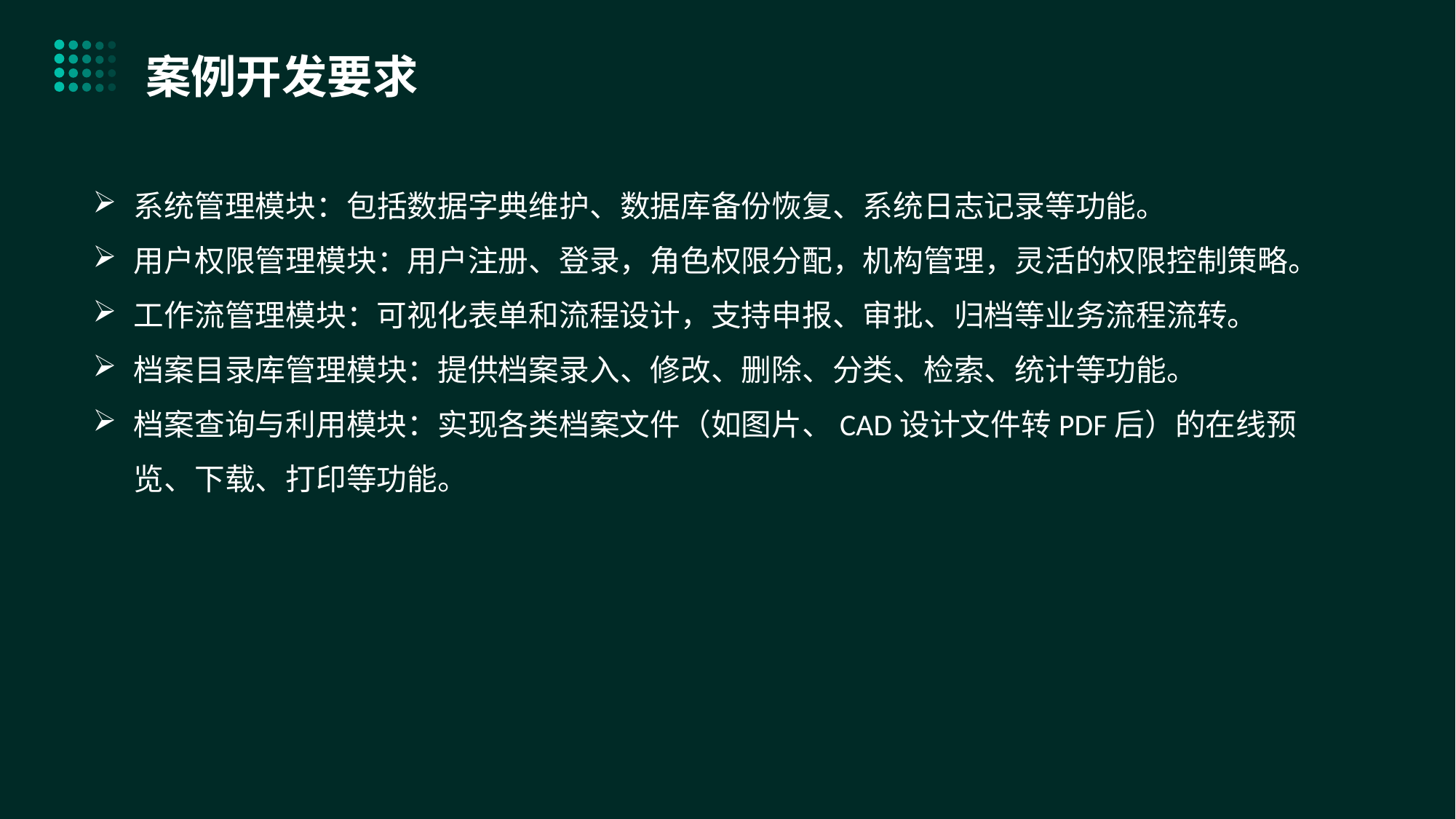

案例开发要求

系统管理模块：包括数据字典维护、数据库备份恢复、系统日志记录等功能。
用户权限管理模块：用户注册、登录，角色权限分配，机构管理，灵活的权限控制策略。
工作流管理模块：可视化表单和流程设计，支持申报、审批、归档等业务流程流转。
档案目录库管理模块：提供档案录入、修改、删除、分类、检索、统计等功能。
档案查询与利用模块：实现各类档案文件（如图片、CAD设计文件转PDF后）的在线预览、下载、打印等功能。